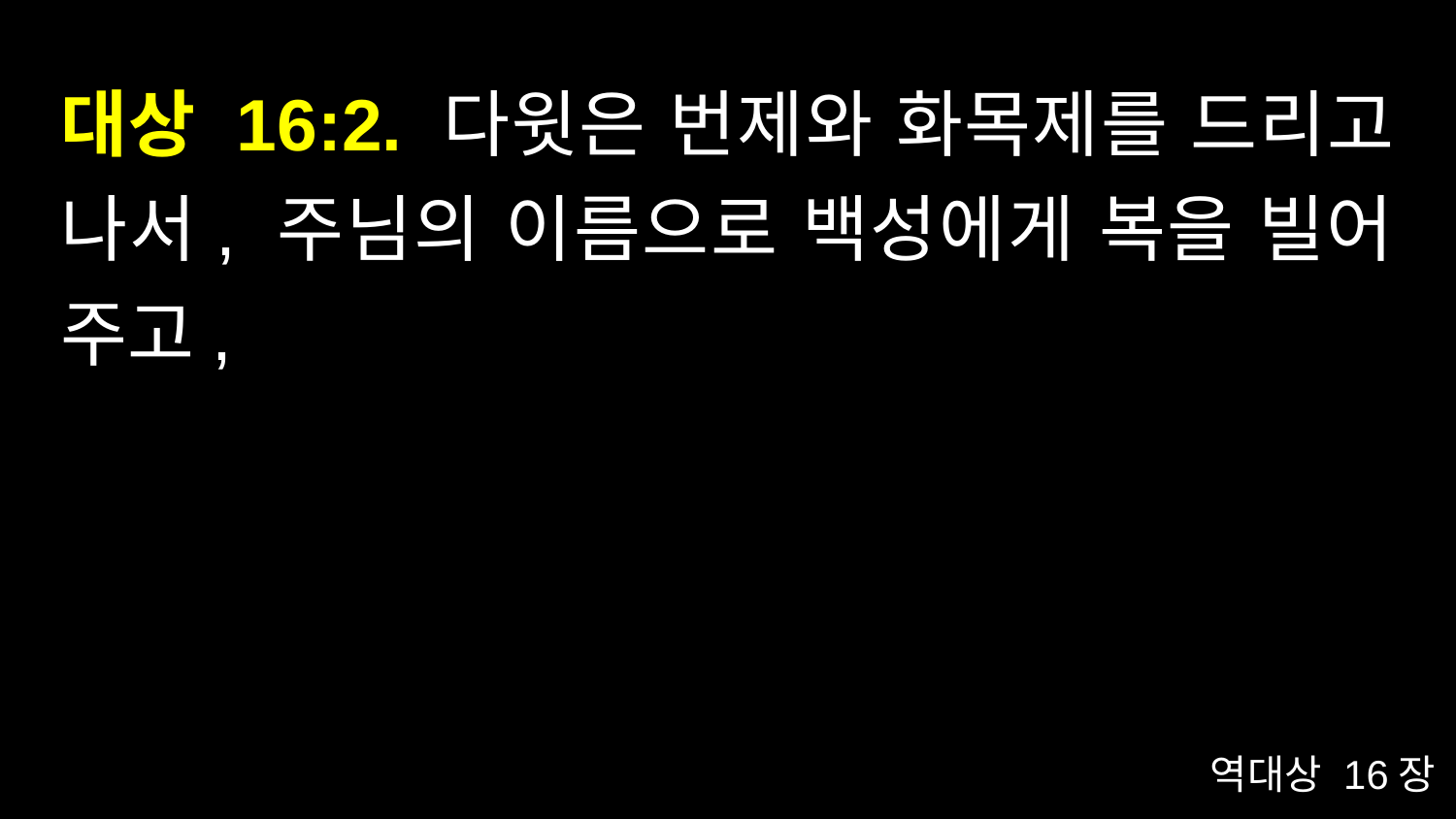

# 대상 16:2. 다윗은 번제와 화목제를 드리고 나서, 주님의 이름으로 백성에게 복을 빌어 주고,
역대상 16장